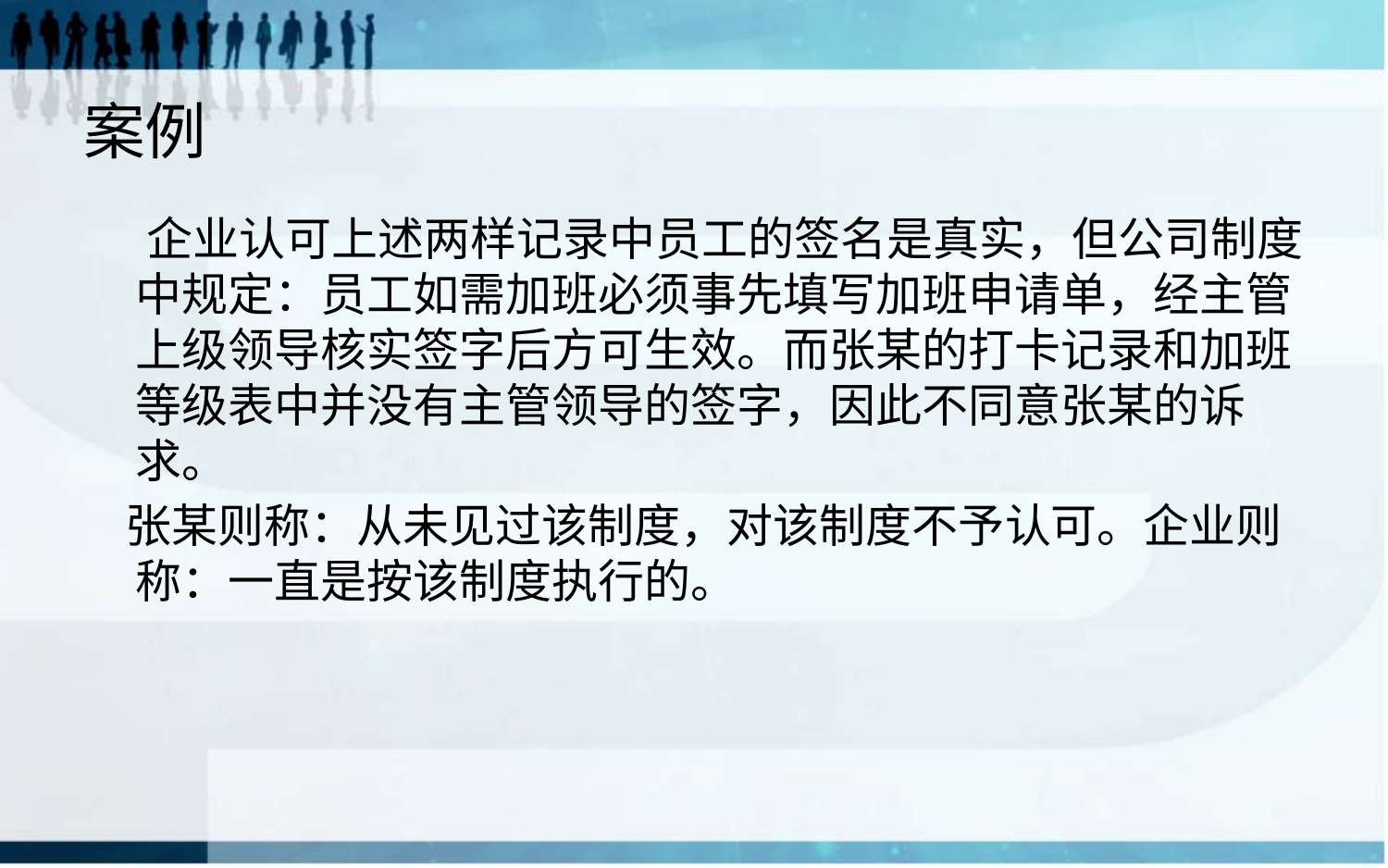

# 案例
     企业认可上述两样记录中员工的签名是真实，但公司制度中规定：员工如需加班必须事先填写加班申请单，经主管上级领导核实签字后方可生效。而张某的打卡记录和加班等级表中并没有主管领导的签字，因此不同意张某的诉求。
   张某则称：从未见过该制度，对该制度不予认可。企业则称：一直是按该制度执行的。